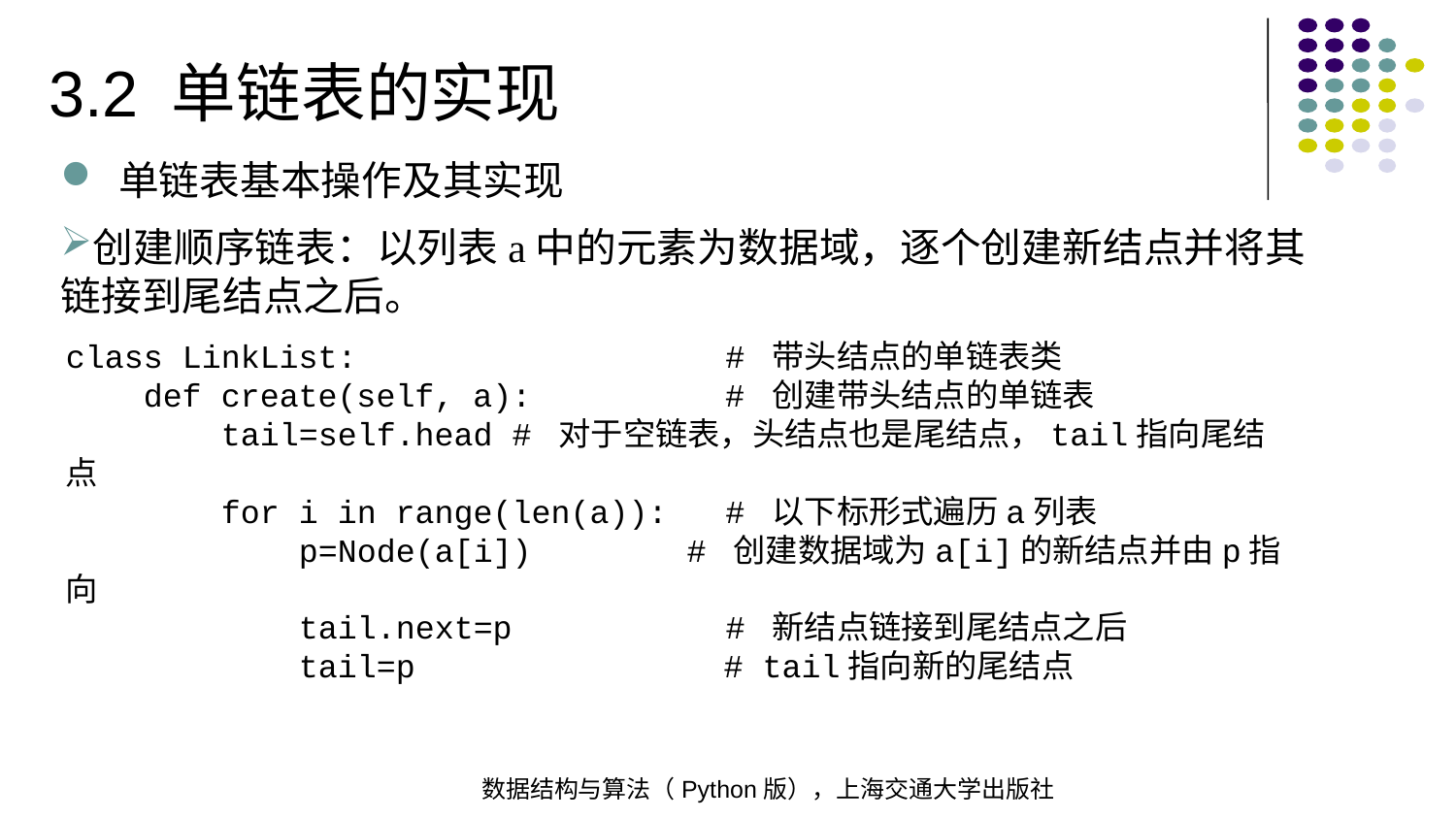

3.2 单链表的实现
单链表基本操作及其实现
创建顺序链表：以列表a中的元素为数据域，逐个创建新结点并将其链接到尾结点之后。
class LinkList:                   # 带头结点的单链表类
    def create(self, a):          # 创建带头结点的单链表
        tail=self.head # 对于空链表，头结点也是尾结点，tail指向尾结点
        for i in range(len(a)):   # 以下标形式遍历a列表
            p=Node(a[i])        # 创建数据域为a[i]的新结点并由p指向
            tail.next=p           # 新结点链接到尾结点之后
            tail=p                              # tail指向新的尾结点